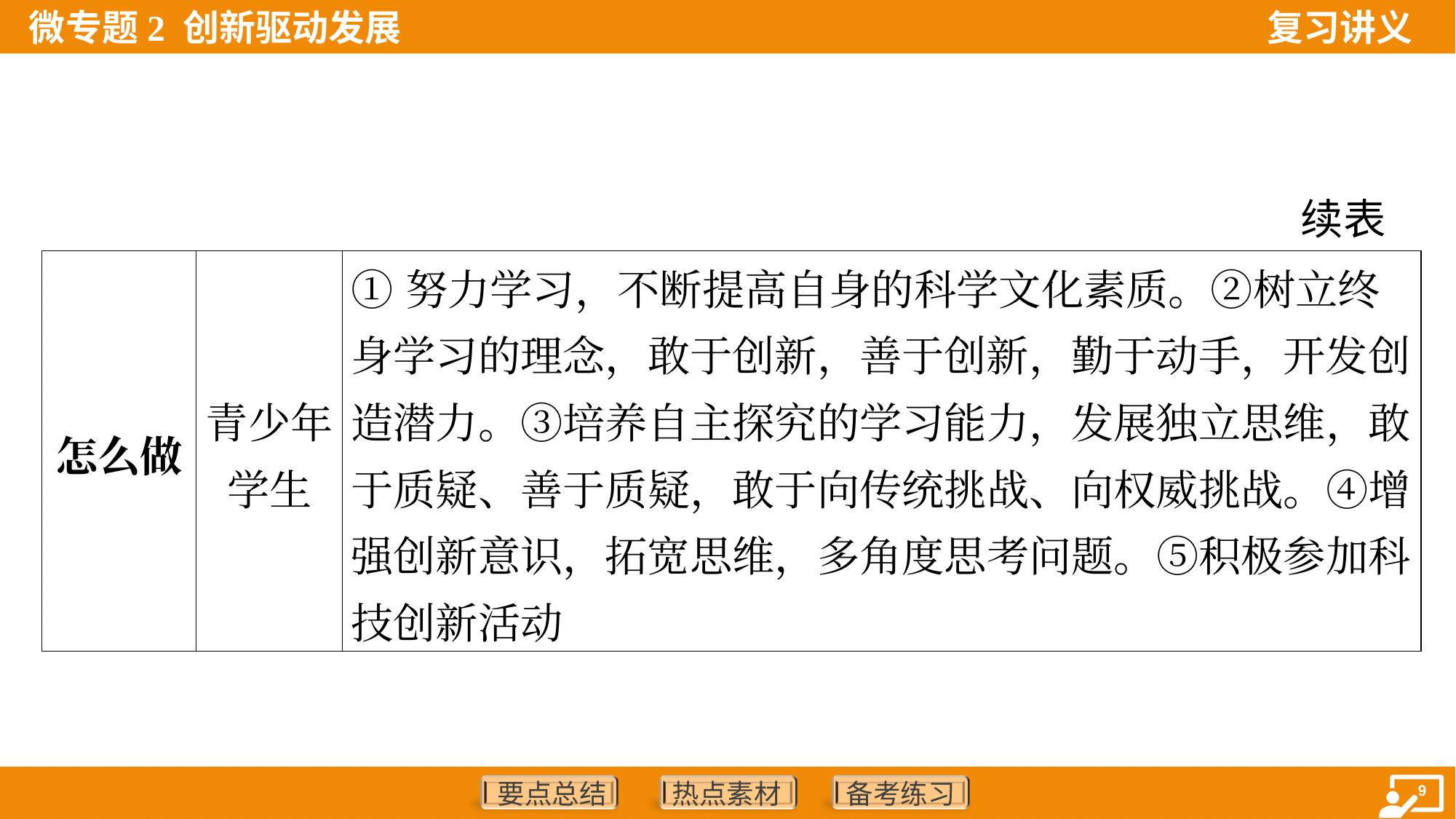

续表
| 怎么做 | 青少年学生 | ①努力学习，不断提高自身的科学文化素质。②树立终身学习的理念，敢于创新，善于创新，勤于动手，开发创造潜力。③培养自主探究的学习能力，发展独立思维，敢于质疑、善于质疑，敢于向传统挑战、向权威挑战。④增强创新意识，拓宽思维，多角度思考问题。⑤积极参加科技创新活动 |
| --- | --- | --- |